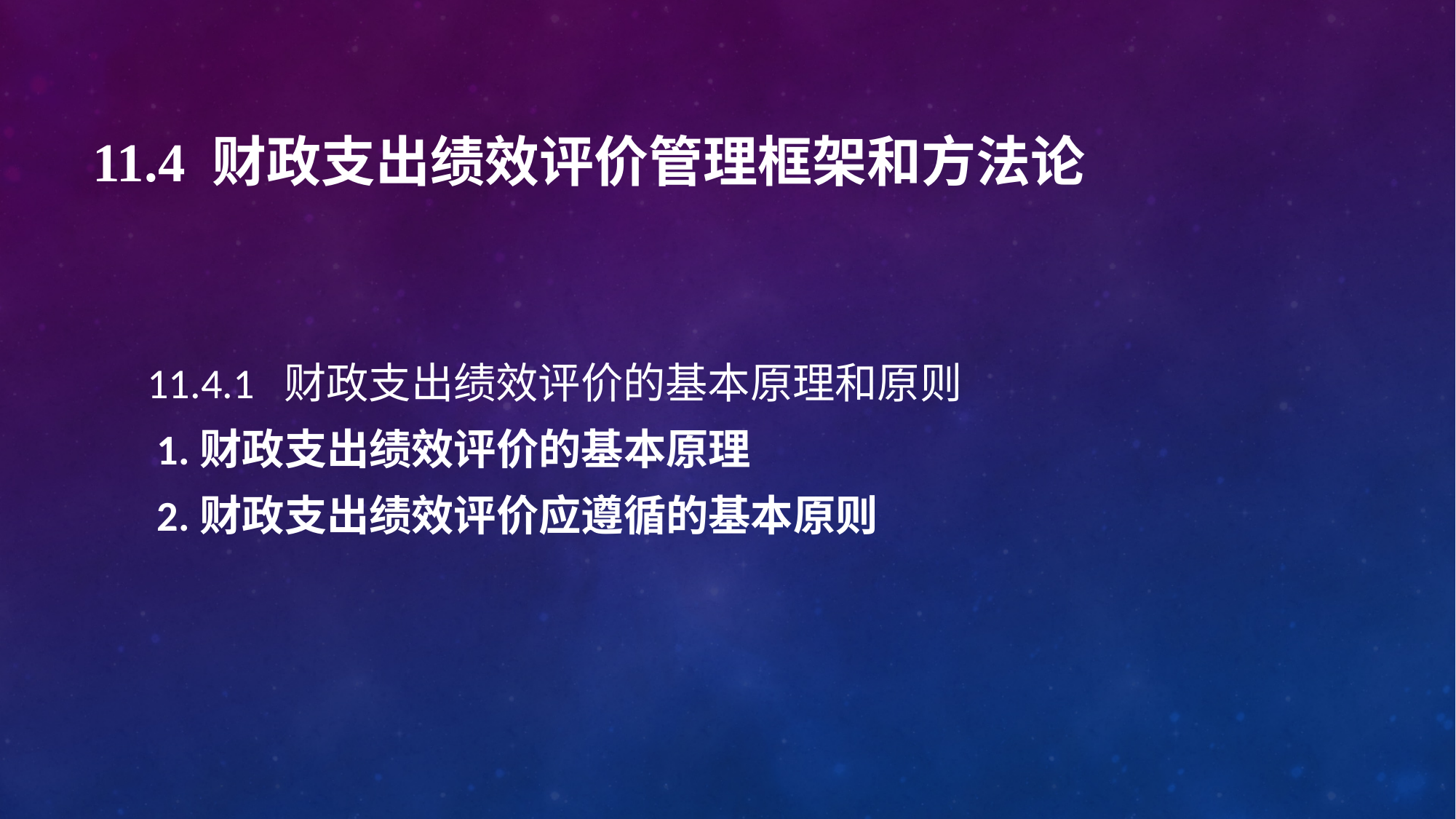

# 11.4 财政支出绩效评价管理框架和方法论
11.4.1  财政支出绩效评价的基本原理和原则
 1.财政支出绩效评价的基本原理
 2.财政支出绩效评价应遵循的基本原则